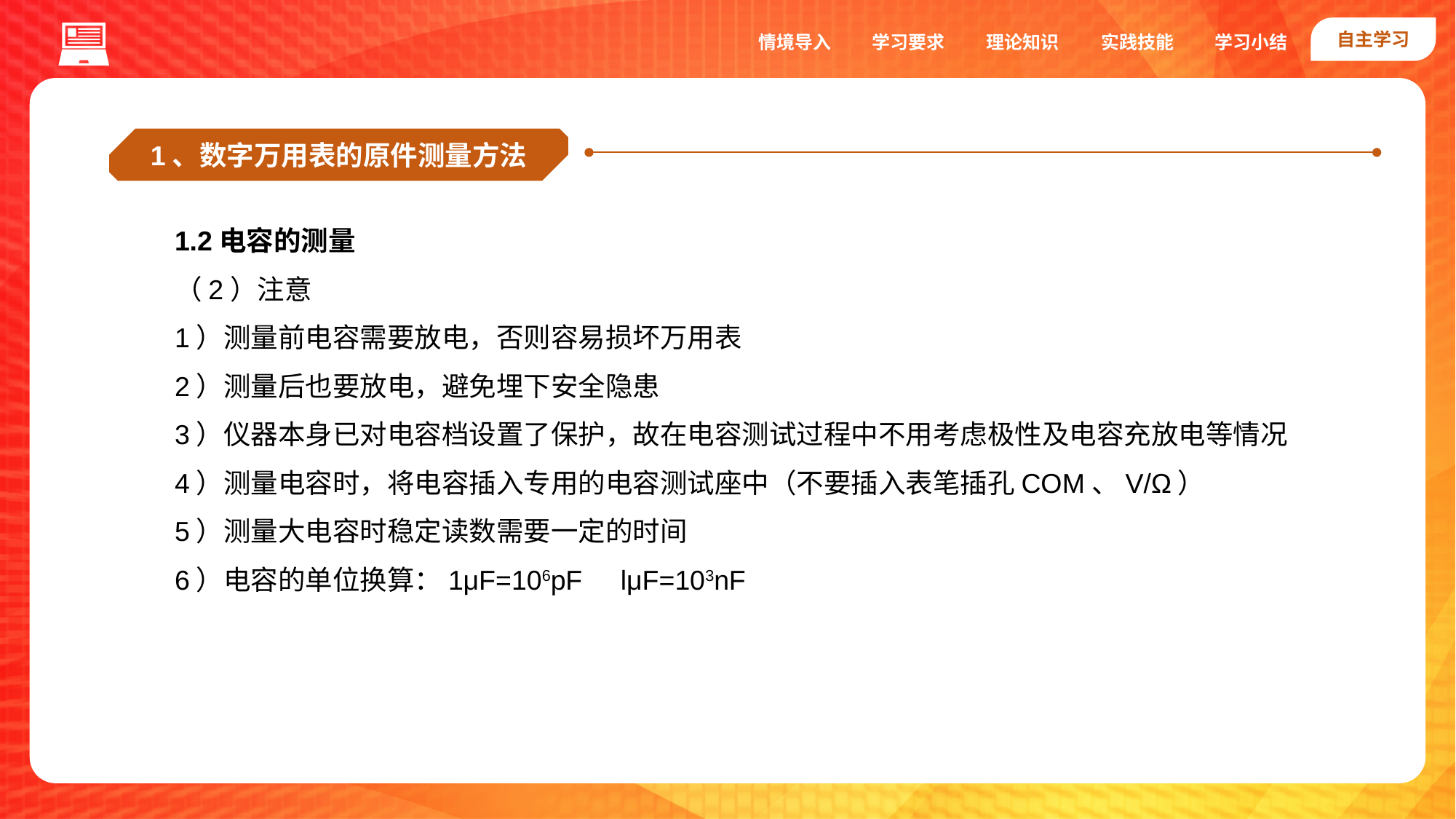

自主学习
实践技能
情境导入
学习要求
理论知识
学习小结

1、数字万用表的原件测量方法
1.2电容的测量
（2）注意
1）测量前电容需要放电，否则容易损坏万用表
2）测量后也要放电，避免埋下安全隐患
3）仪器本身已对电容档设置了保护，故在电容测试过程中不用考虑极性及电容充放电等情况
4）测量电容时，将电容插入专用的电容测试座中（不要插入表笔插孔COM、V/Ω）
5）测量大电容时稳定读数需要一定的时间
6）电容的单位换算：1μF=106pF     lμF=103nF